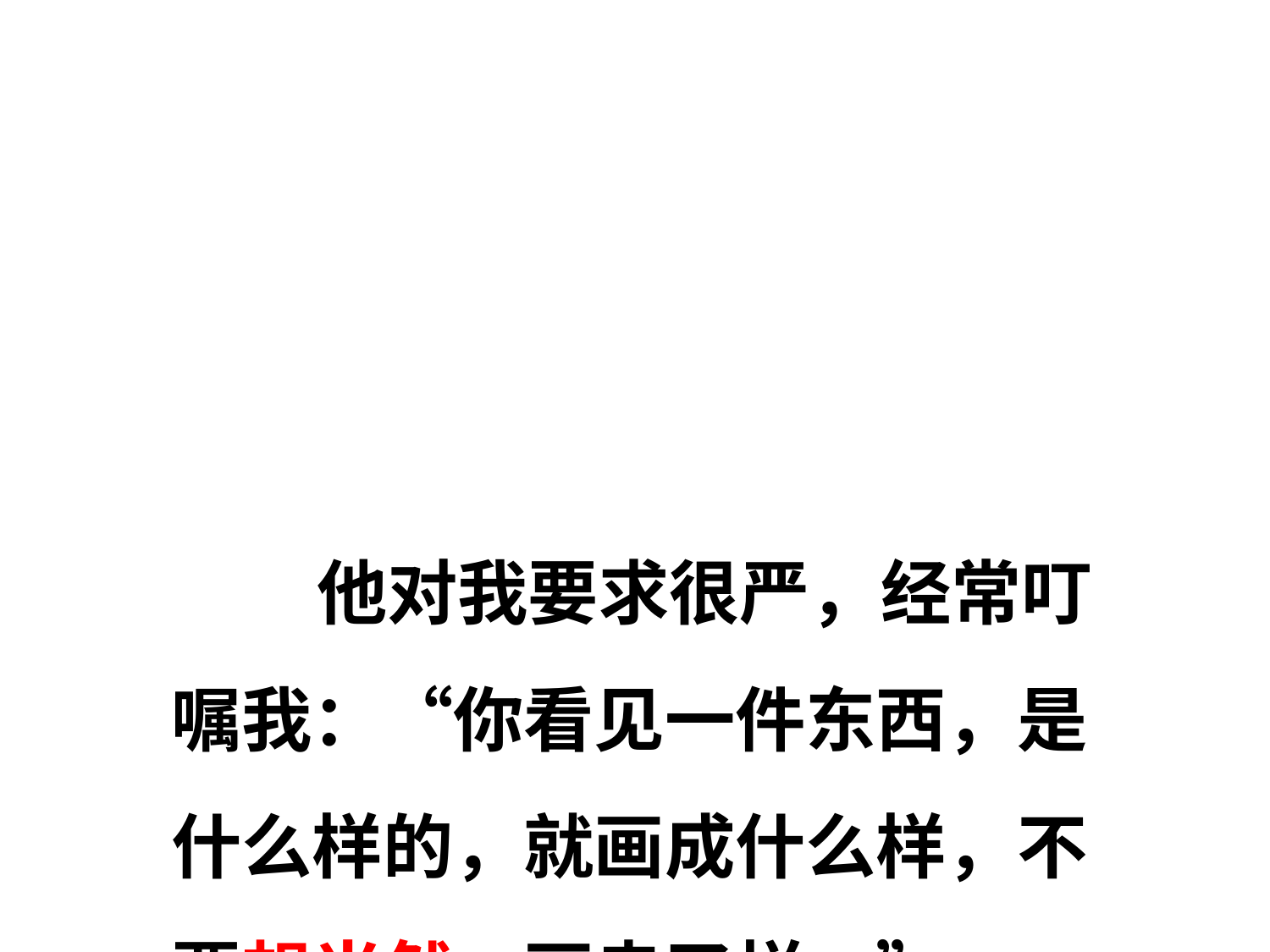

#
        他对我要求很严，经常叮嘱我：“你看见一件东西，是什么样的，就画成什么样，不要想当然，画走了样。”